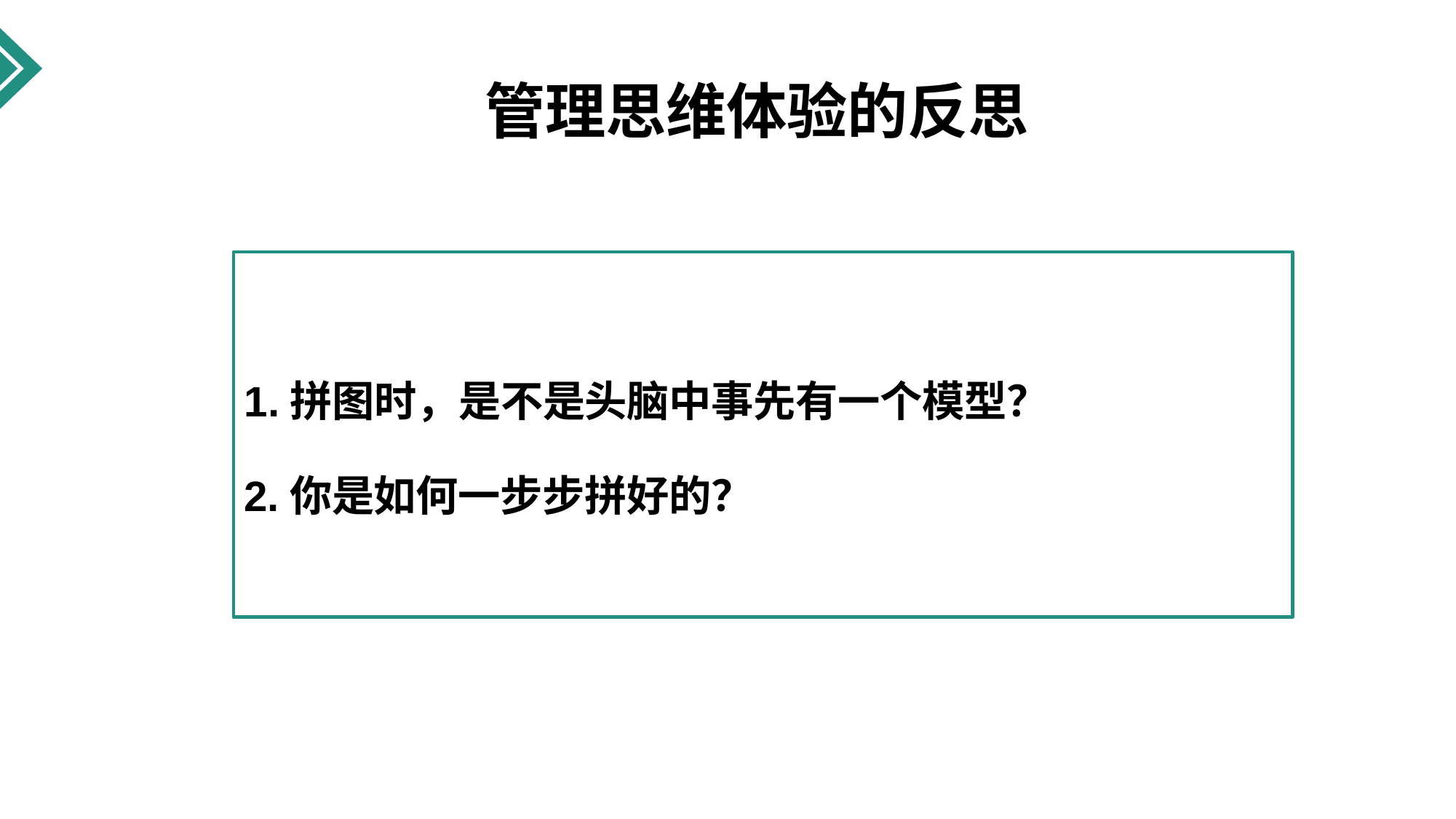

管理思维体验的反思
1.拼图时，是不是头脑中事先有一个模型？
2.你是如何一步步拼好的？